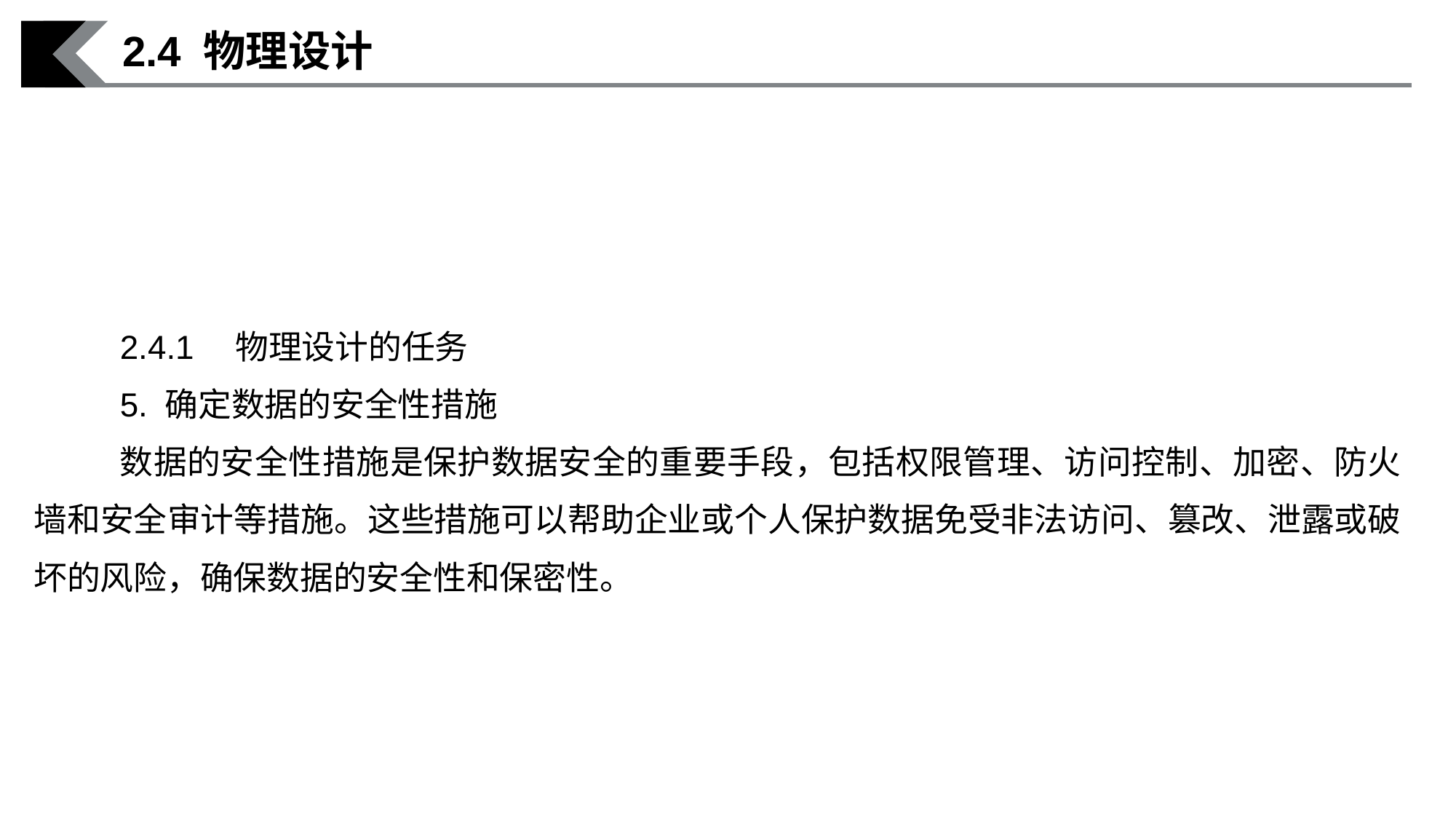

2.4 物理设计
2.4.1　物理设计的任务
5. 确定数据的安全性措施
数据的安全性措施是保护数据安全的重要手段，包括权限管理、访问控制、加密、防火墙和安全审计等措施。这些措施可以帮助企业或个人保护数据免受非法访问、篡改、泄露或破坏的风险，确保数据的安全性和保密性。